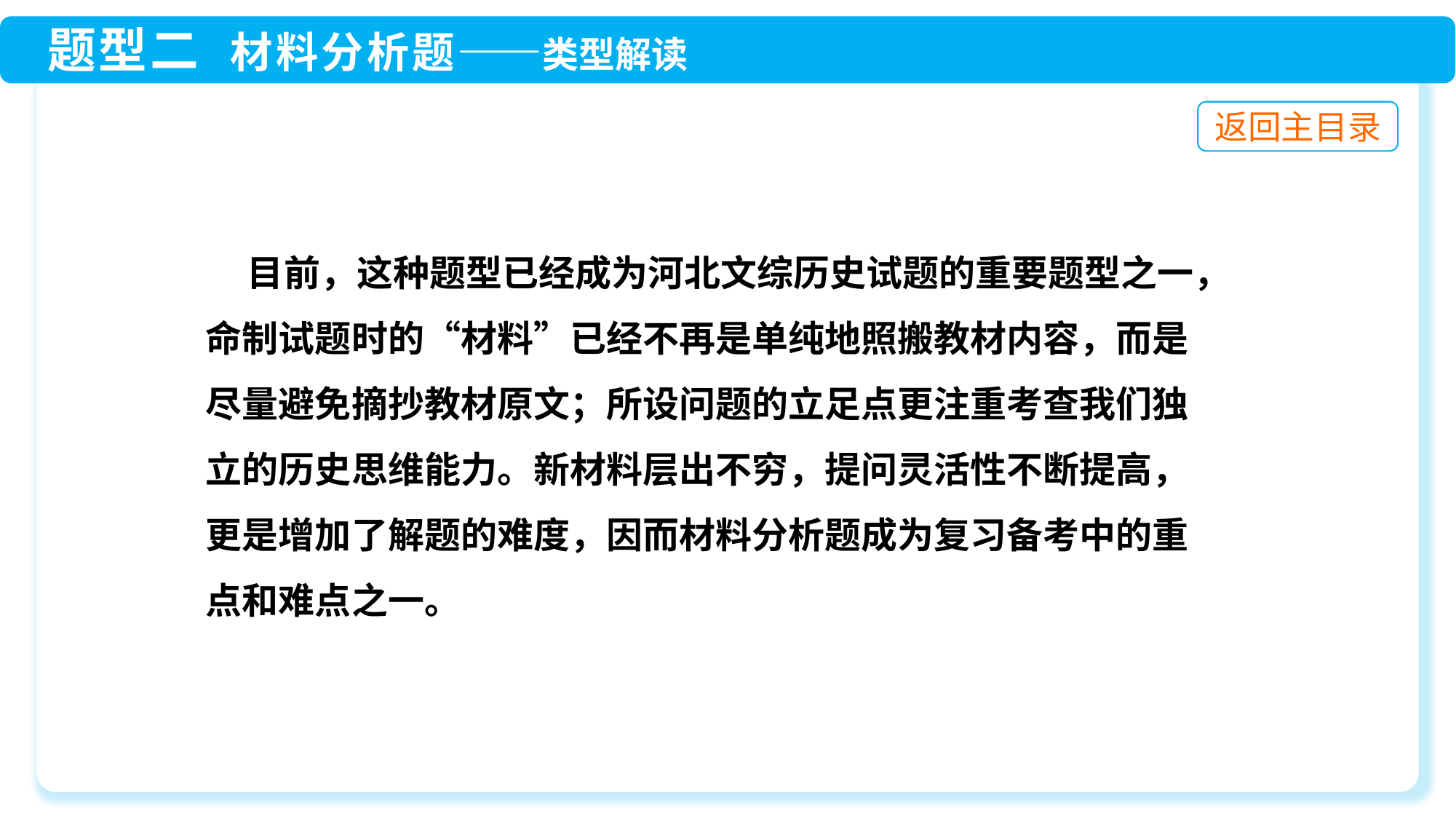

目前，这种题型已经成为河北文综历史试题的重要题型之一，命制试题时的“材料”已经不再是单纯地照搬教材内容，而是尽量避免摘抄教材原文；所设问题的立足点更注重考查我们独立的历史思维能力。新材料层出不穷，提问灵活性不断提高，更是增加了解题的难度，因而材料分析题成为复习备考中的重点和难点之一。